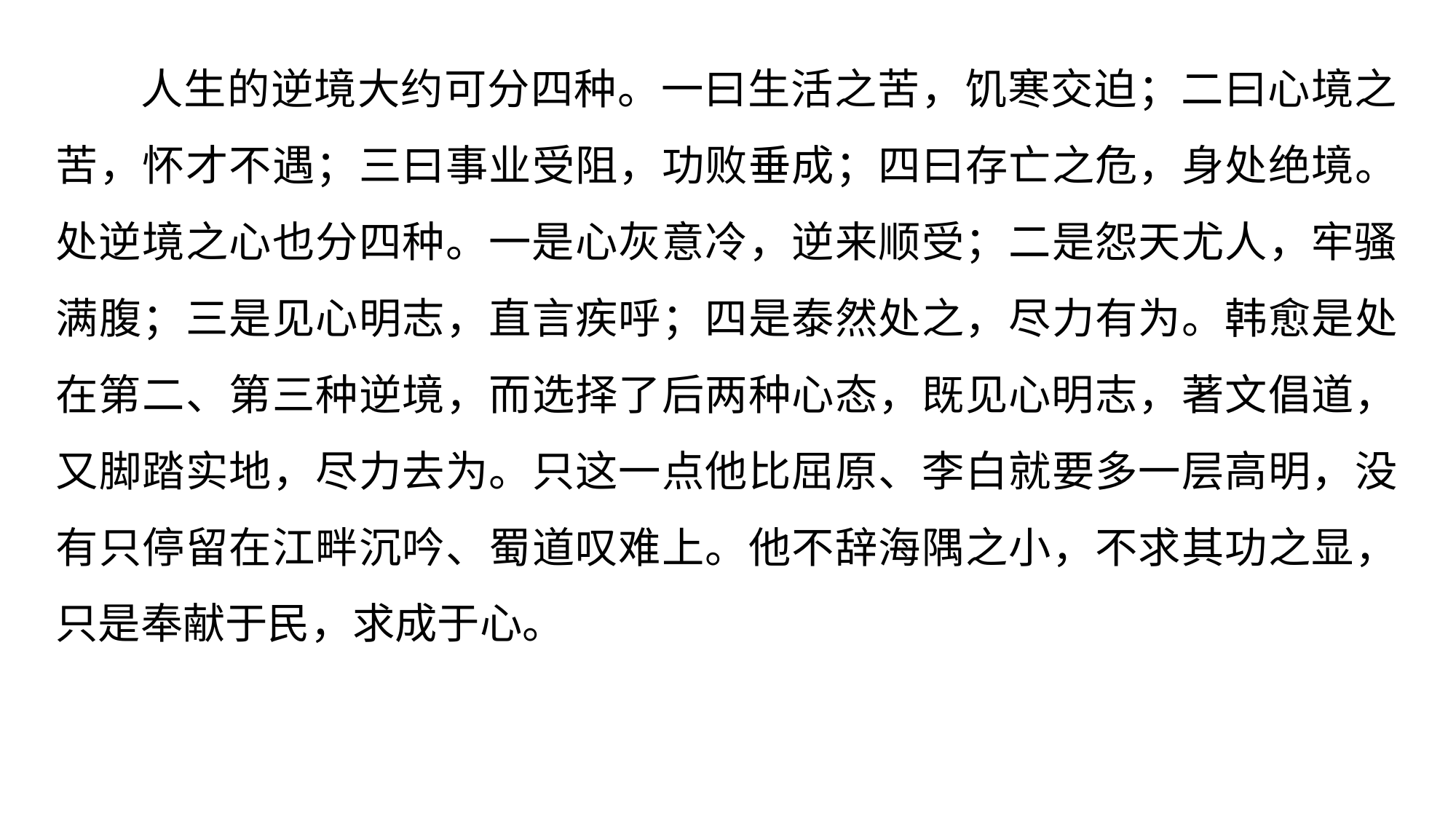

人生的逆境大约可分四种。一曰生活之苦，饥寒交迫；二曰心境之苦，怀才不遇；三曰事业受阻，功败垂成；四曰存亡之危，身处绝境。处逆境之心也分四种。一是心灰意冷，逆来顺受；二是怨天尤人，牢骚满腹；三是见心明志，直言疾呼；四是泰然处之，尽力有为。韩愈是处在第二、第三种逆境，而选择了后两种心态，既见心明志，著文倡道，又脚踏实地，尽力去为。只这一点他比屈原、李白就要多一层高明，没有只停留在江畔沉吟、蜀道叹难上。他不辞海隅之小，不求其功之显，只是奉献于民，求成于心。